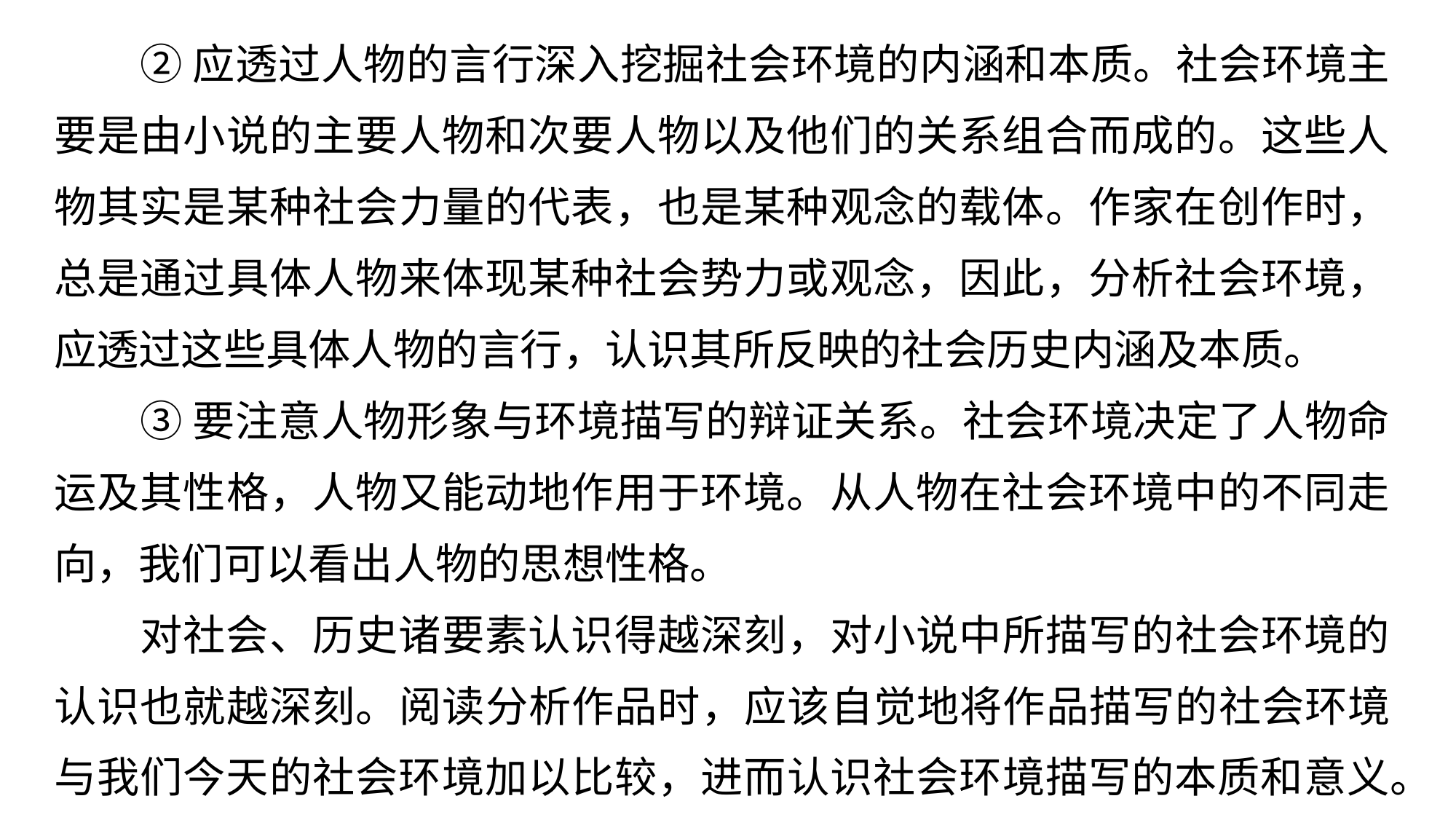

②应透过人物的言行深入挖掘社会环境的内涵和本质。社会环境主要是由小说的主要人物和次要人物以及他们的关系组合而成的。这些人物其实是某种社会力量的代表，也是某种观念的载体。作家在创作时，总是通过具体人物来体现某种社会势力或观念，因此，分析社会环境，应透过这些具体人物的言行，认识其所反映的社会历史内涵及本质。
③要注意人物形象与环境描写的辩证关系。社会环境决定了人物命运及其性格，人物又能动地作用于环境。从人物在社会环境中的不同走向，我们可以看出人物的思想性格。
对社会、历史诸要素认识得越深刻，对小说中所描写的社会环境的认识也就越深刻。阅读分析作品时，应该自觉地将作品描写的社会环境与我们今天的社会环境加以比较，进而认识社会环境描写的本质和意义。